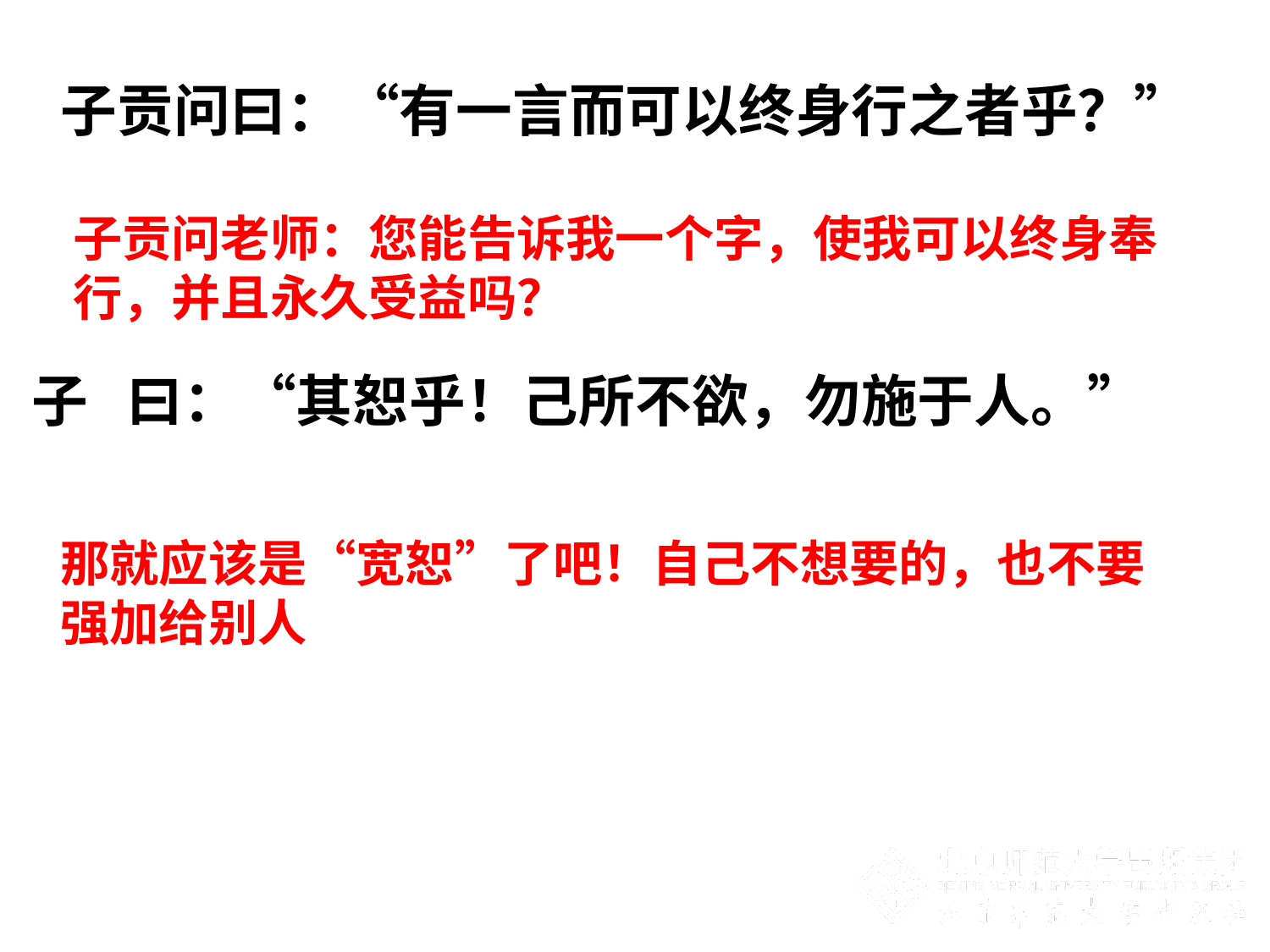

# 子贡问曰：“有一言而可以终身行之者乎？”
子贡问老师：您能告诉我一个字，使我可以终身奉行，并且永久受益吗？
子   曰：“其恕乎！己所不欲，勿施于人。”
那就应该是“宽恕”了吧！自己不想要的，也不要强加给别人